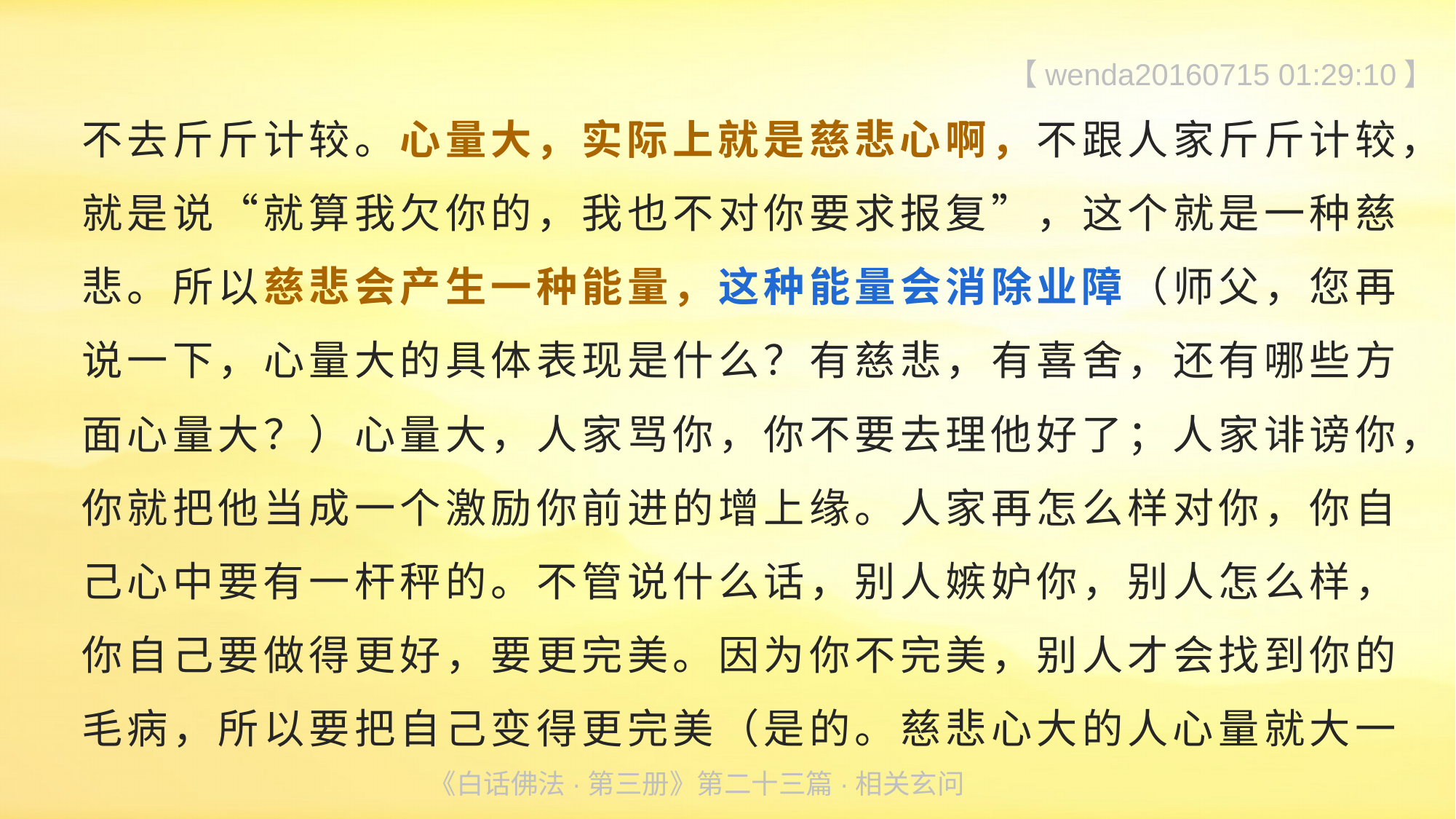

【wenda20160715 01:29:10】
不去斤斤计较。心量大，实际上就是慈悲心啊，不跟人家斤斤计较，就是说“就算我欠你的，我也不对你要求报复”，这个就是一种慈悲。所以慈悲会产生一种能量，这种能量会消除业障（师父，您再说一下，心量大的具体表现是什么？有慈悲，有喜舍，还有哪些方面心量大？）心量大，人家骂你，你不要去理他好了；人家诽谤你，你就把他当成一个激励你前进的增上缘。人家再怎么样对你，你自己心中要有一杆秤的。不管说什么话，别人嫉妒你，别人怎么样，你自己要做得更好，要更完美。因为你不完美，别人才会找到你的毛病，所以要把自己变得更完美（是的。慈悲心大的人心量就大一
《白话佛法·第三册》第二十三篇·相关玄问